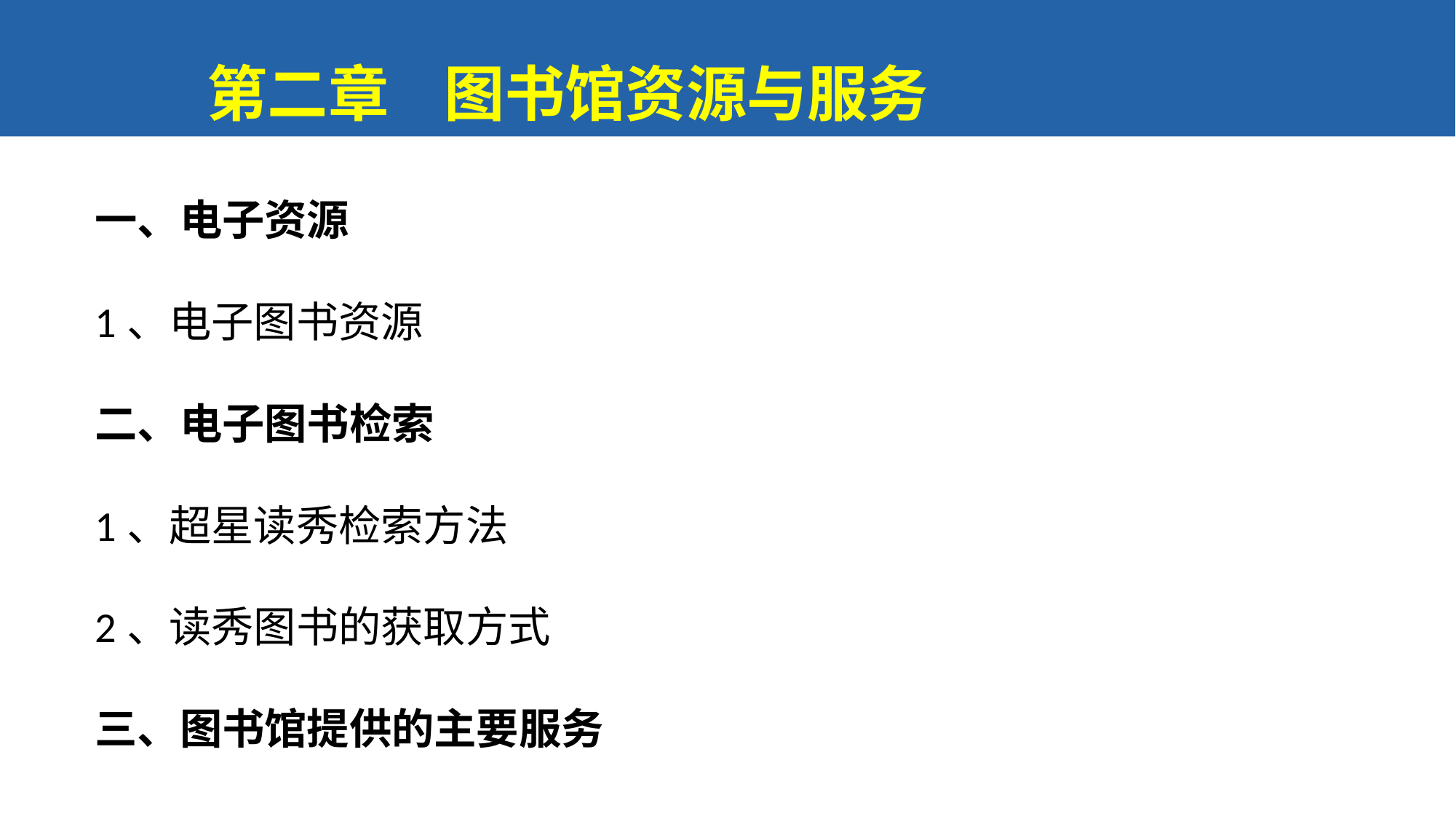

第二章    图书馆资源与服务
一、电子资源
1、电子图书资源
二、电子图书检索
1、超星读秀检索方法
2、读秀图书的获取方式
三、图书馆提供的主要服务